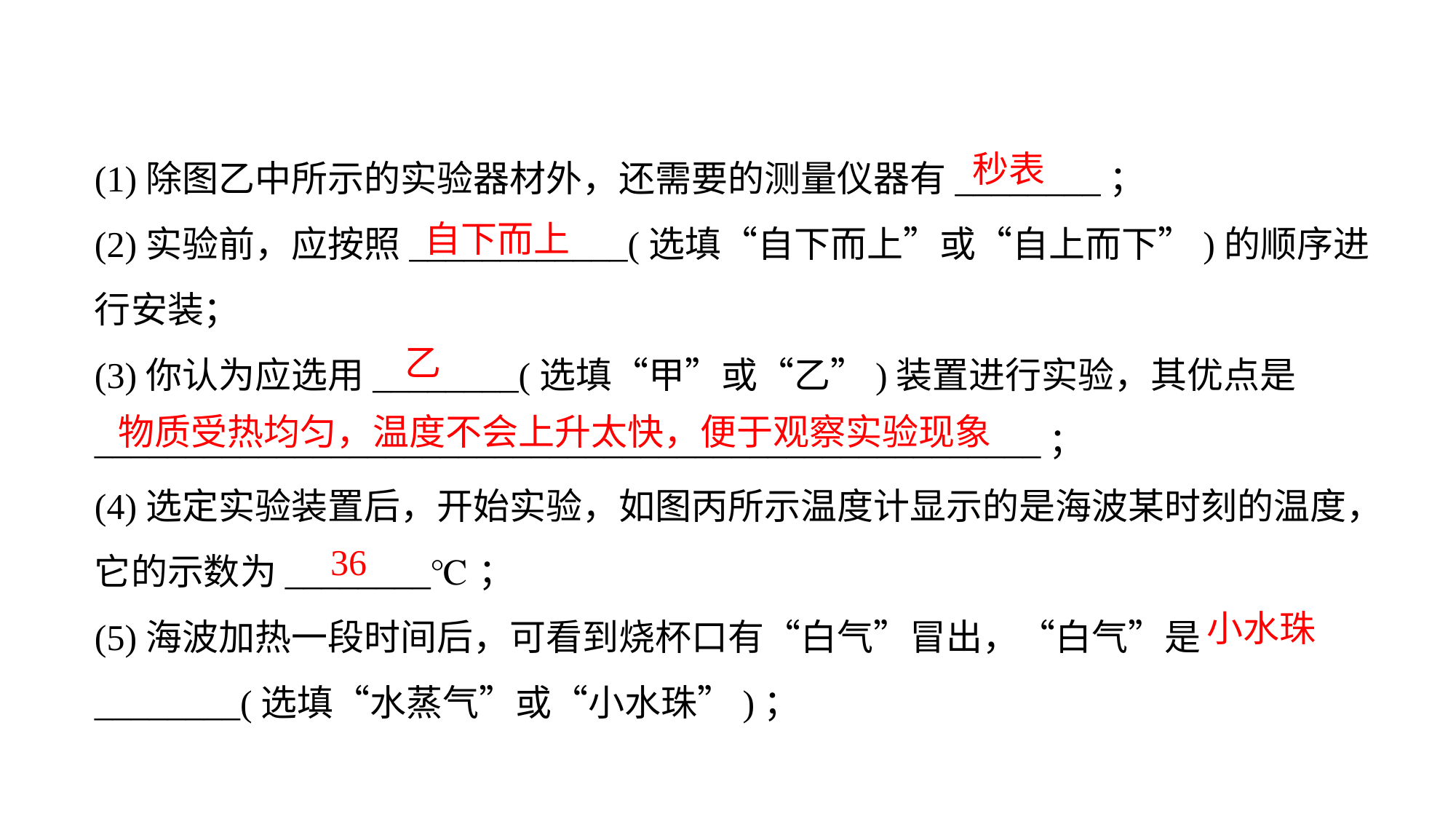

(1)除图乙中所示的实验器材外，还需要的测量仪器有________；
(2)实验前，应按照____________(选填“自下而上”或“自上而下”)的顺序进行安装；
(3)你认为应选用________(选填“甲”或“乙”)装置进行实验，其优点是____________________________________________________；
(4)选定实验装置后，开始实验，如图丙所示温度计显示的是海波某时刻的温度，它的示数为________℃；
(5)海波加热一段时间后，可看到烧杯口有“白气”冒出，“白气”是________(选填“水蒸气”或“小水珠”)；
秒表
自下而上
乙
物质受热均匀，温度不会上升太快，便于观察实验现象
36
小水珠